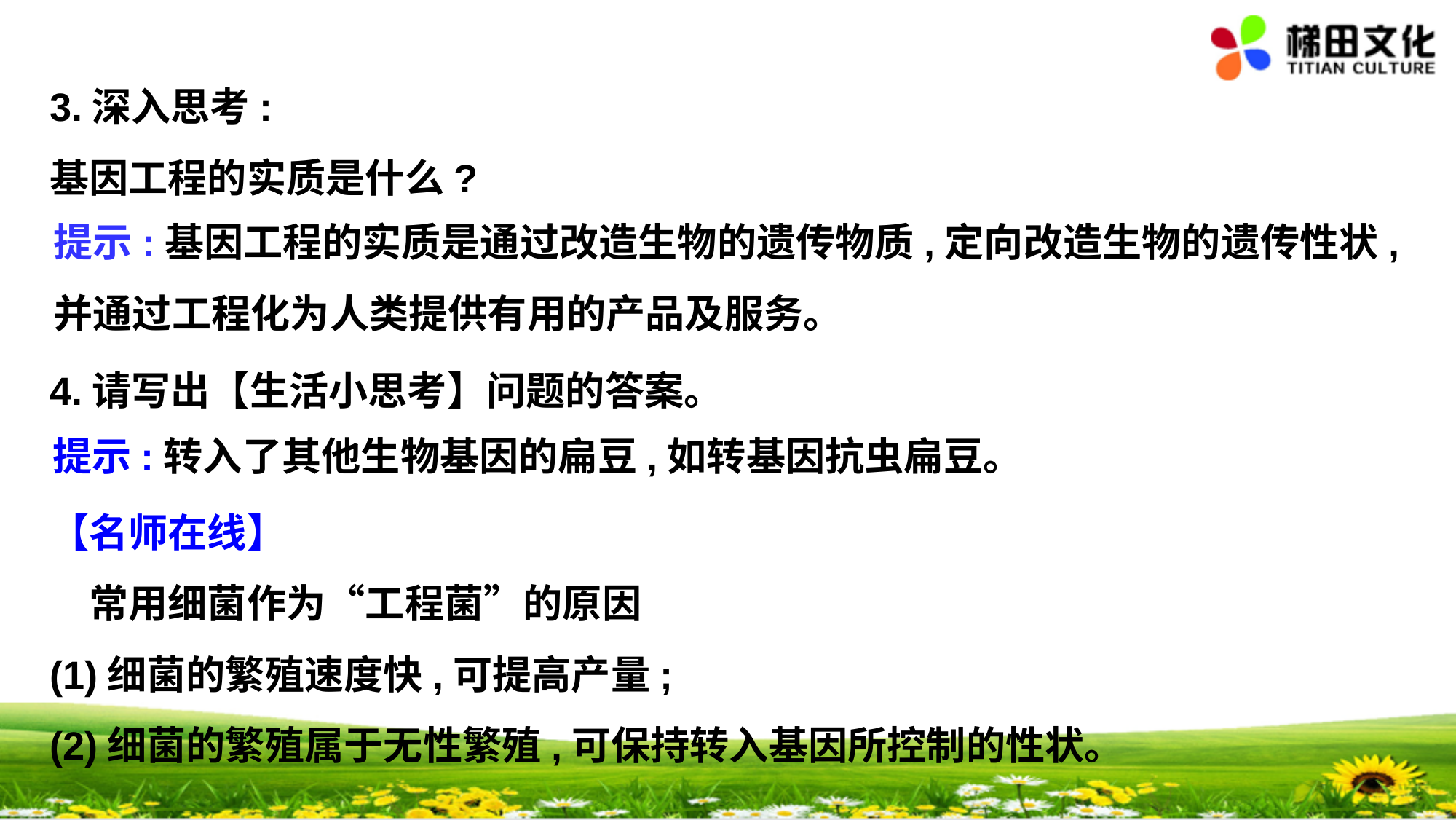

3.深入思考:
基因工程的实质是什么?

4.请写出【生活小思考】问题的答案。

【名师在线】
　常用细菌作为“工程菌”的原因
(1)细菌的繁殖速度快,可提高产量;
(2)细菌的繁殖属于无性繁殖,可保持转入基因所控制的性状。
提示:基因工程的实质是通过改造生物的遗传物质,定向改造生物的遗传性状,
并通过工程化为人类提供有用的产品及服务。
提示:转入了其他生物基因的扁豆,如转基因抗虫扁豆。